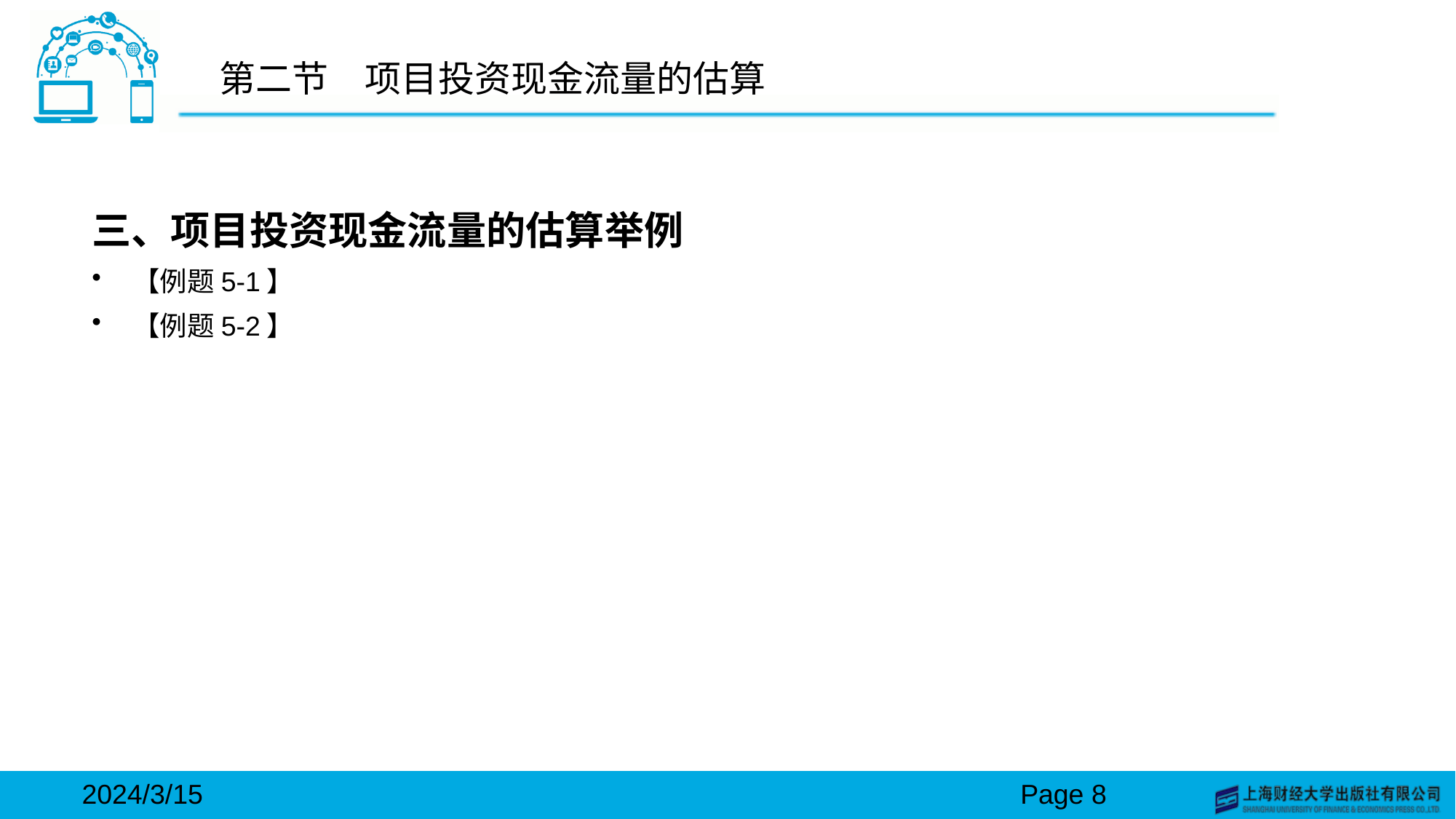

# 第二节　项目投资现金流量的估算
三、项目投资现金流量的估算举例
【例题5-1】
【例题5-2】
2024/3/15
Page 8